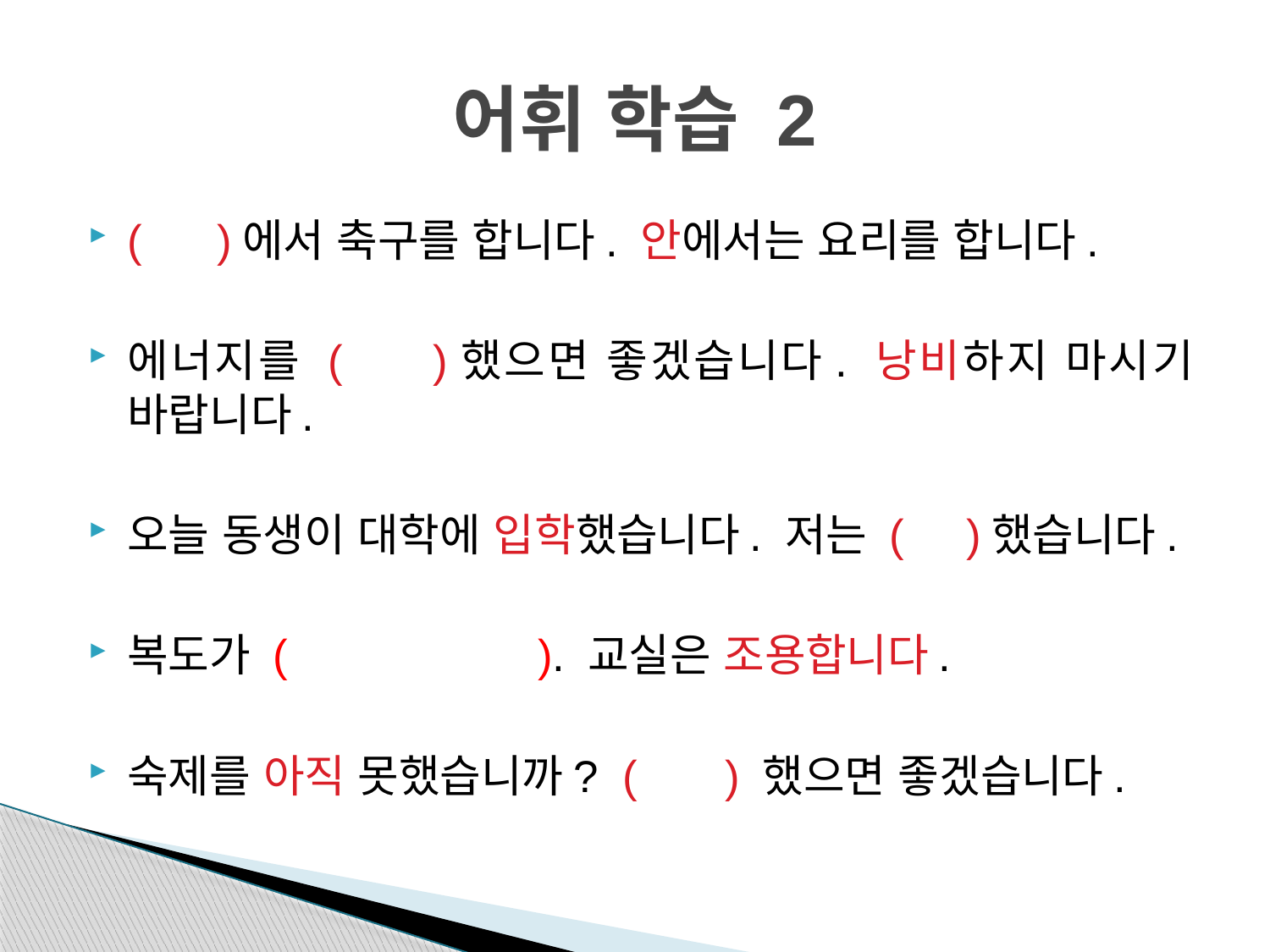

# 어휘 학습 2
(      )에서 축구를 합니다. 안에서는 요리를 합니다.

에너지를 (      )했으면 좋겠습니다. 낭비하지 마시기 바랍니다.

오늘 동생이 대학에 입학했습니다. 저는 (     )했습니다.

복도가 (                    ). 교실은 조용합니다.

숙제를 아직 못했습니까?  (       ) 했으면 좋겠습니다.